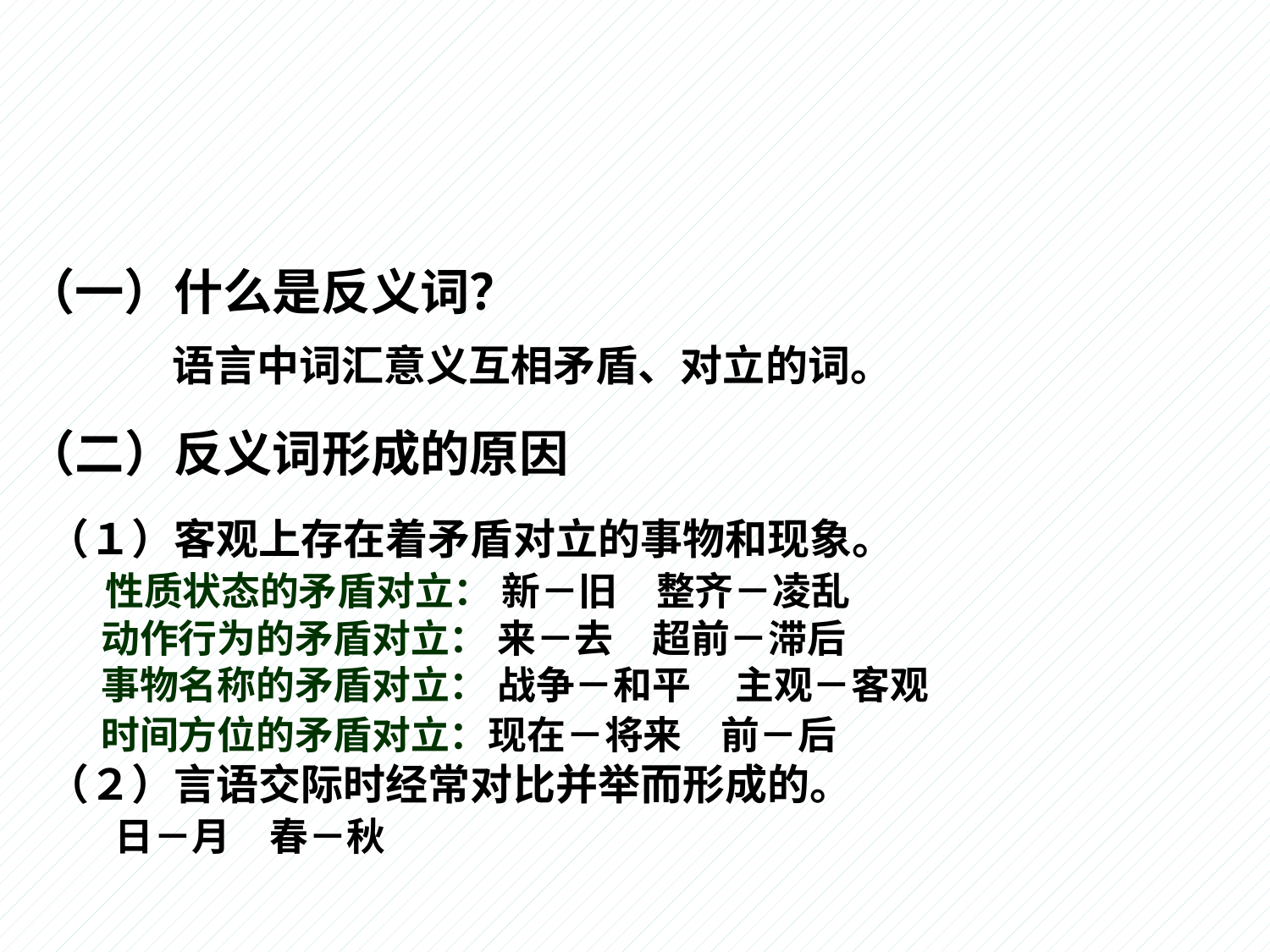

（一）什么是反义词？
语言中词汇意义互相矛盾、对立的词。
（二）反义词形成的原因
（１）客观上存在着矛盾对立的事物和现象。
     性质状态的矛盾对立： 新－旧　整齐－凌乱
     动作行为的矛盾对立： 来－去　超前－滞后
     事物名称的矛盾对立： 战争－和平     主观－客观
     时间方位的矛盾对立：现在－将来　前－后
（２）言语交际时经常对比并举而形成的。
      日－月　春－秋